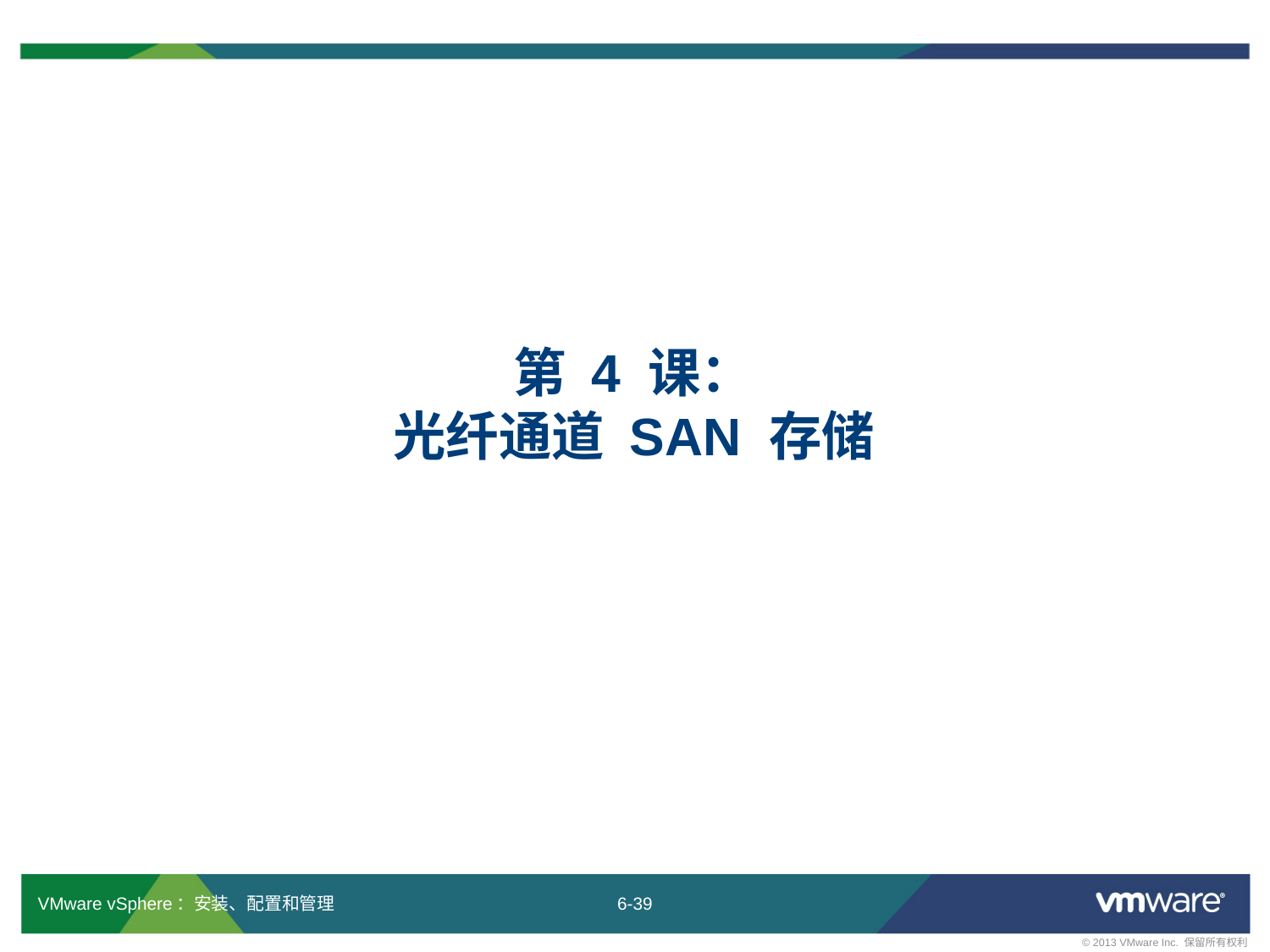

# 第 4 课： 光纤通道 SAN 存储